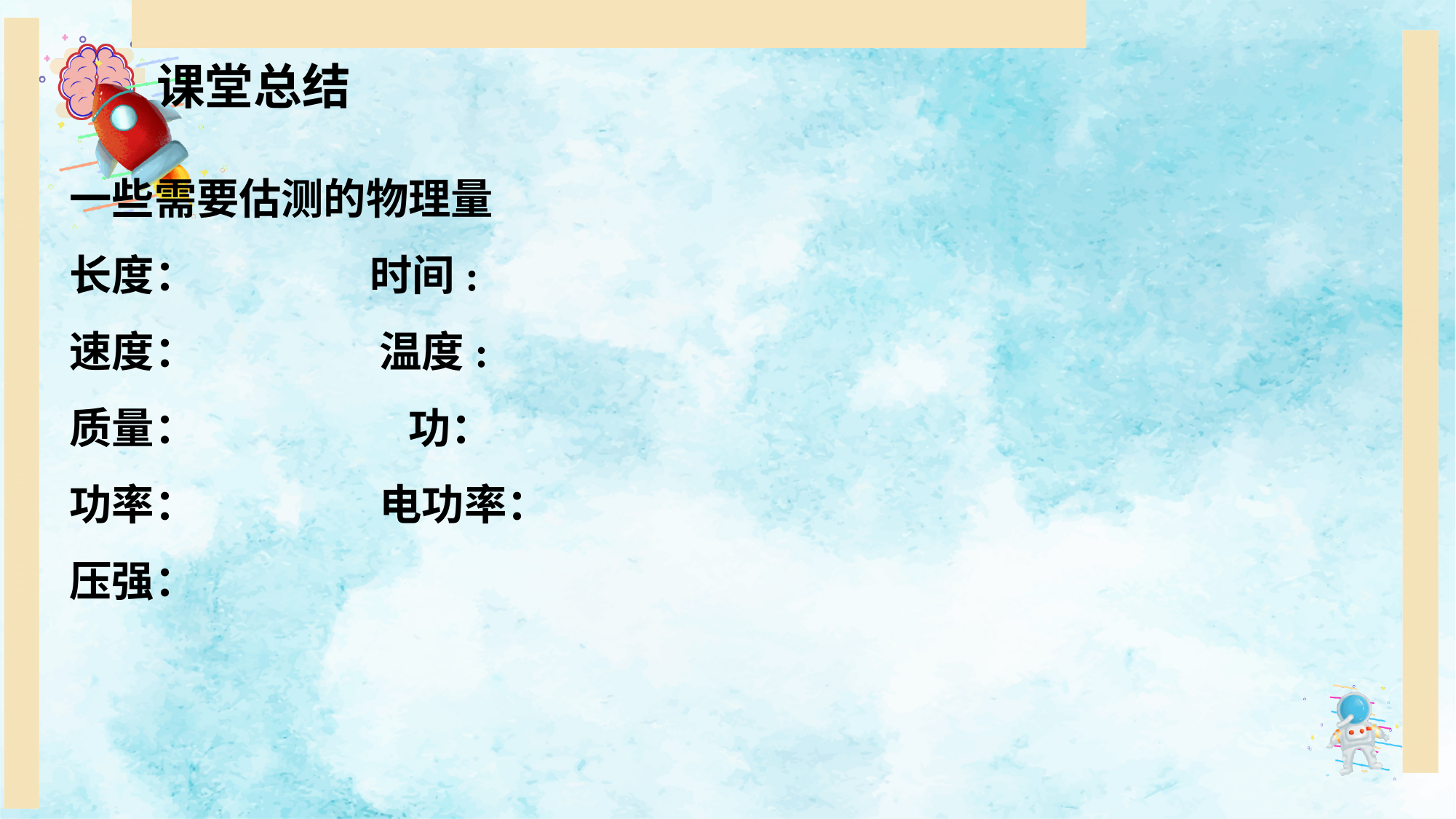

课堂总结
一些需要估测的物理量
长度：                  时间:
速度：                   温度:
质量：                      功：
功率：                   电功率：
压强：